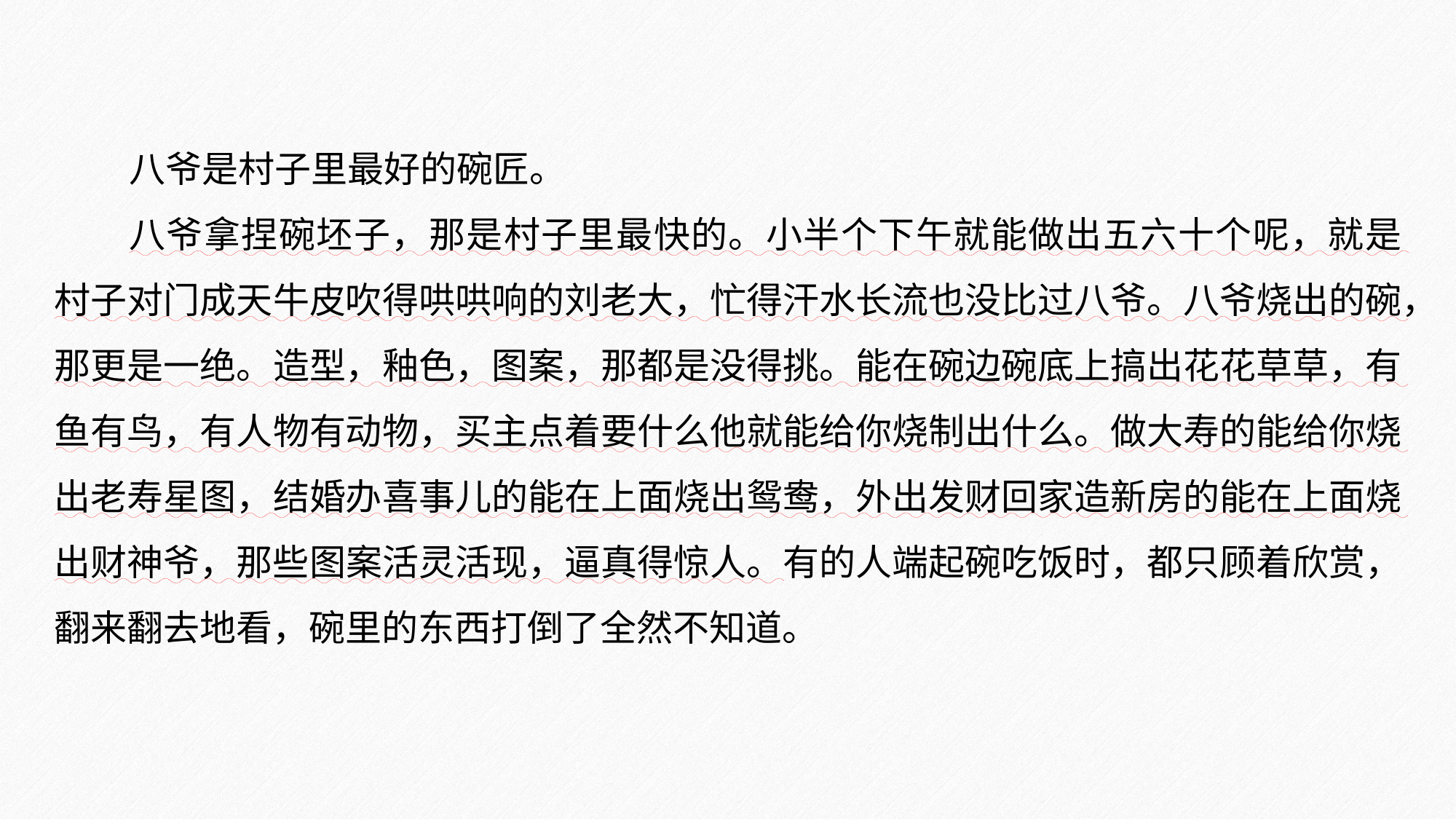

八爷是村子里最好的碗匠。
八爷拿捏碗坯子，那是村子里最快的。小半个下午就能做出五六十个呢，就是村子对门成天牛皮吹得哄哄响的刘老大，忙得汗水长流也没比过八爷。八爷烧出的碗，那更是一绝。造型，釉色，图案，那都是没得挑。能在碗边碗底上搞出花花草草，有鱼有鸟，有人物有动物，买主点着要什么他就能给你烧制出什么。做大寿的能给你烧出老寿星图，结婚办喜事儿的能在上面烧出鸳鸯，外出发财回家造新房的能在上面烧出财神爷，那些图案活灵活现，逼真得惊人。有的人端起碗吃饭时，都只顾着欣赏，翻来翻去地看，碗里的东西打倒了全然不知道。